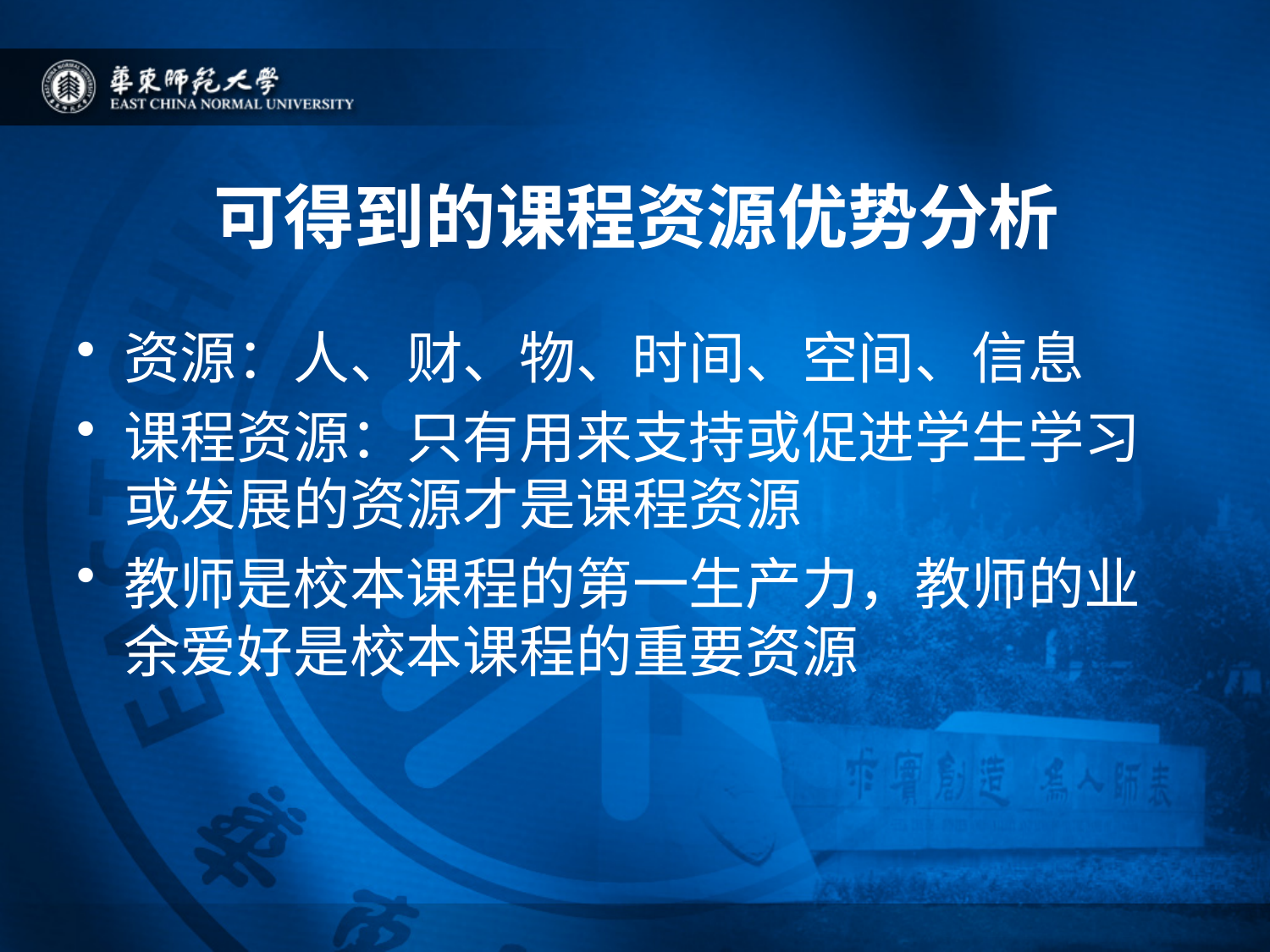

# 可得到的课程资源优势分析
资源：人、财、物、时间、空间、信息
课程资源：只有用来支持或促进学生学习或发展的资源才是课程资源
教师是校本课程的第一生产力，教师的业余爱好是校本课程的重要资源